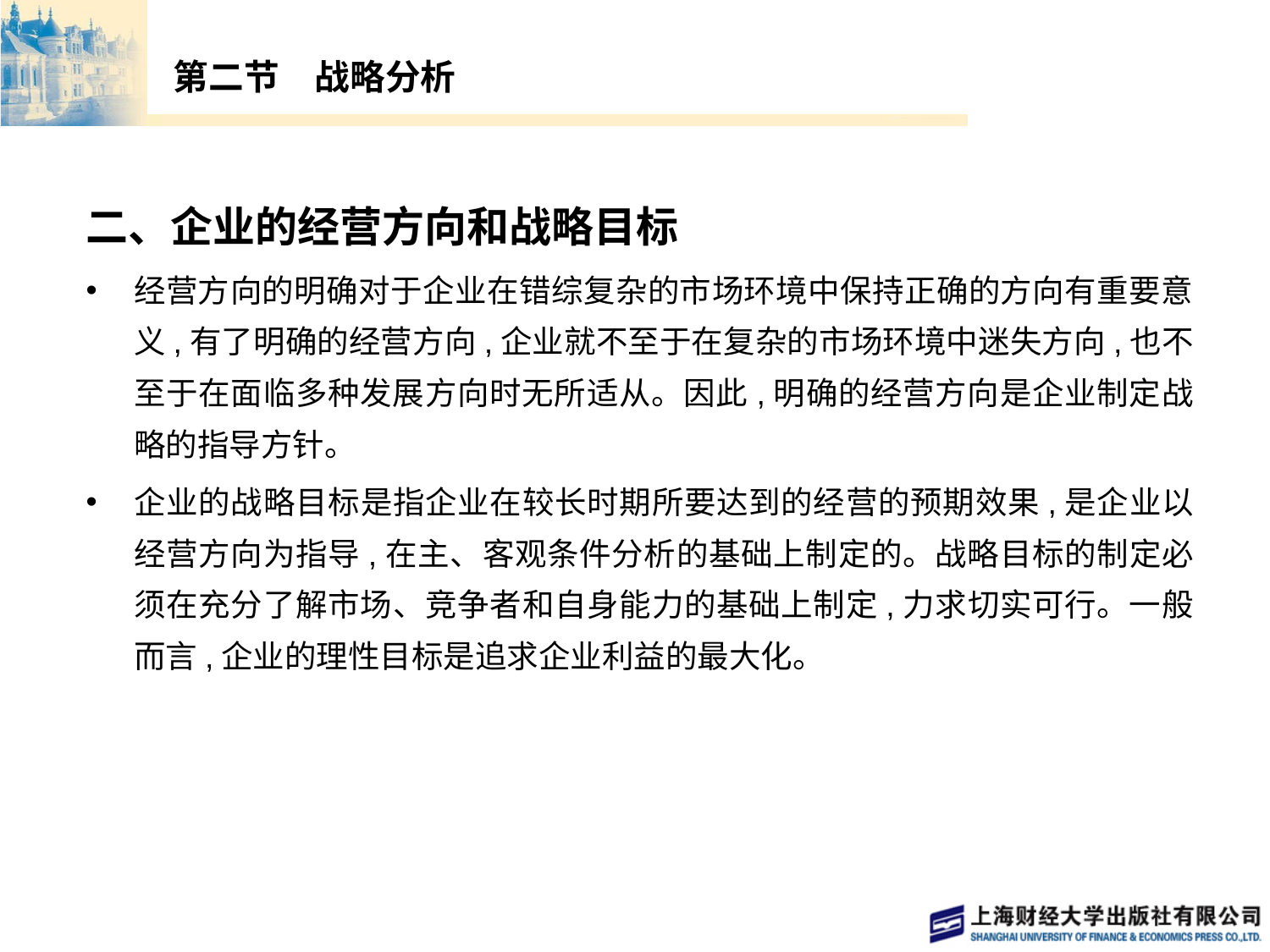

# 第二节　战略分析
二、企业的经营方向和战略目标
经营方向的明确对于企业在错综复杂的市场环境中保持正确的方向有重要意义,有了明确的经营方向,企业就不至于在复杂的市场环境中迷失方向,也不至于在面临多种发展方向时无所适从。因此,明确的经营方向是企业制定战略的指导方针。
企业的战略目标是指企业在较长时期所要达到的经营的预期效果,是企业以经营方向为指导,在主、客观条件分析的基础上制定的。战略目标的制定必须在充分了解市场、竞争者和自身能力的基础上制定,力求切实可行。一般而言,企业的理性目标是追求企业利益的最大化。